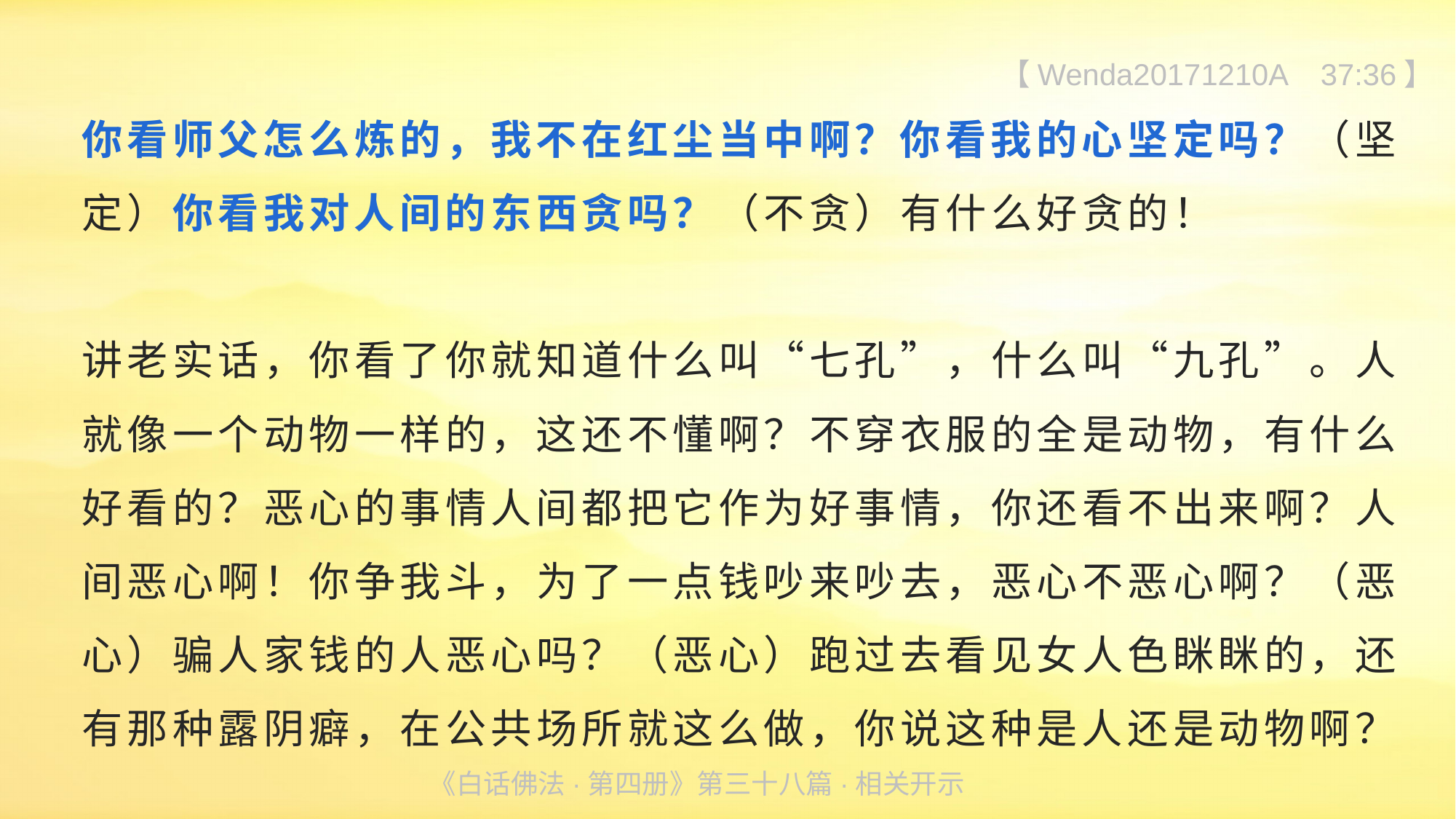

【Wenda20171210A    37:36】
你看师父怎么炼的，我不在红尘当中啊？你看我的心坚定吗？（坚定）你看我对人间的东西贪吗？（不贪）有什么好贪的！

讲老实话，你看了你就知道什么叫“七孔”，什么叫“九孔”。人就像一个动物一样的，这还不懂啊？不穿衣服的全是动物，有什么好看的？恶心的事情人间都把它作为好事情，你还看不出来啊？人间恶心啊！你争我斗，为了一点钱吵来吵去，恶心不恶心啊？（恶心）骗人家钱的人恶心吗？（恶心）跑过去看见女人色眯眯的，还有那种露阴癖，在公共场所就这么做，你说这种是人还是动物啊？
《白话佛法·第四册》第三十八篇·相关开示